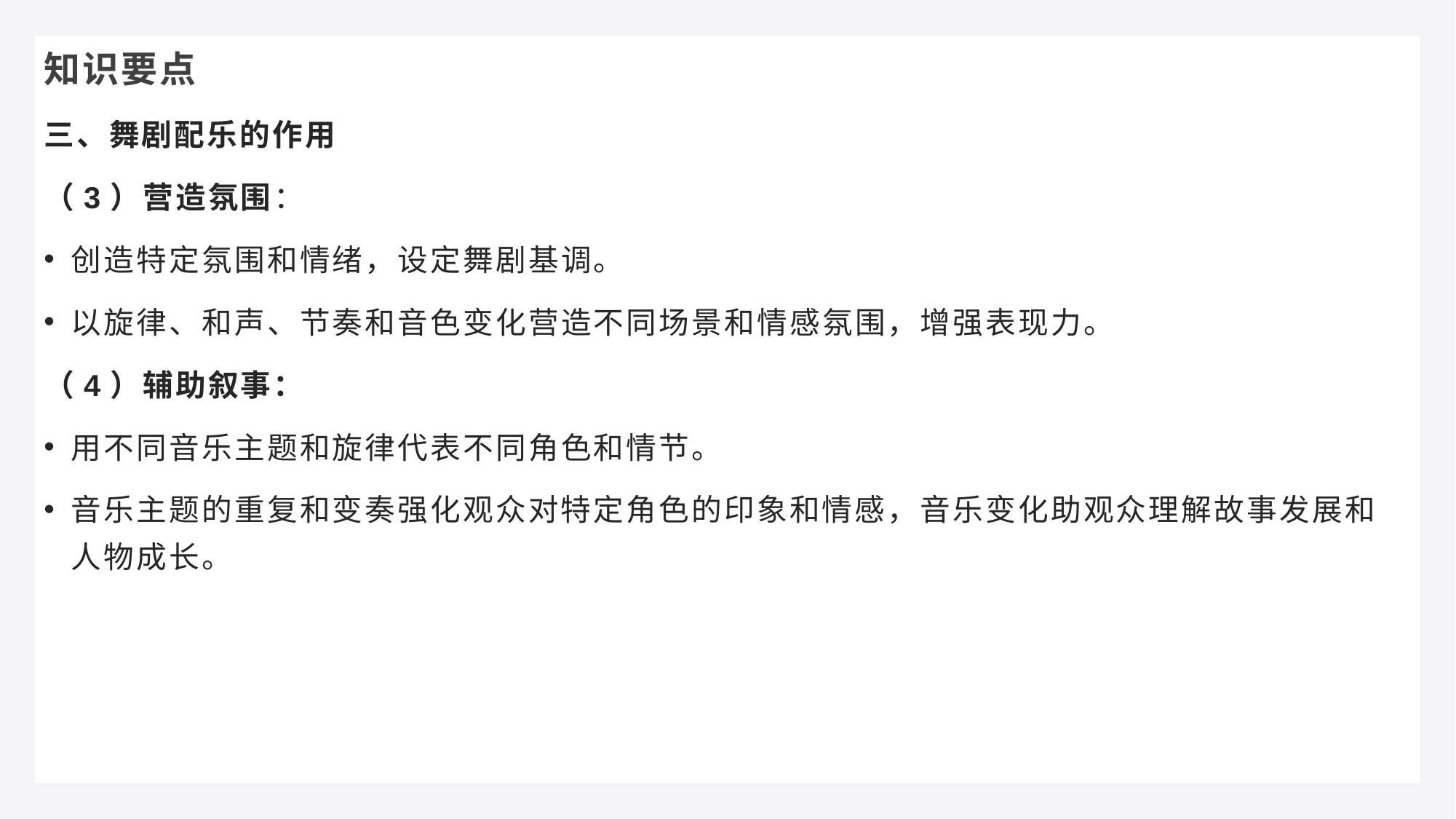

知识要点
三、舞剧配乐的作用
（3）营造氛围：
创造特定氛围和情绪，设定舞剧基调。
以旋律、和声、节奏和音色变化营造不同场景和情感氛围，增强表现力。
（4）辅助叙事：
用不同音乐主题和旋律代表不同角色和情节。
音乐主题的重复和变奏强化观众对特定角色的印象和情感，音乐变化助观众理解故事发展和人物成长。